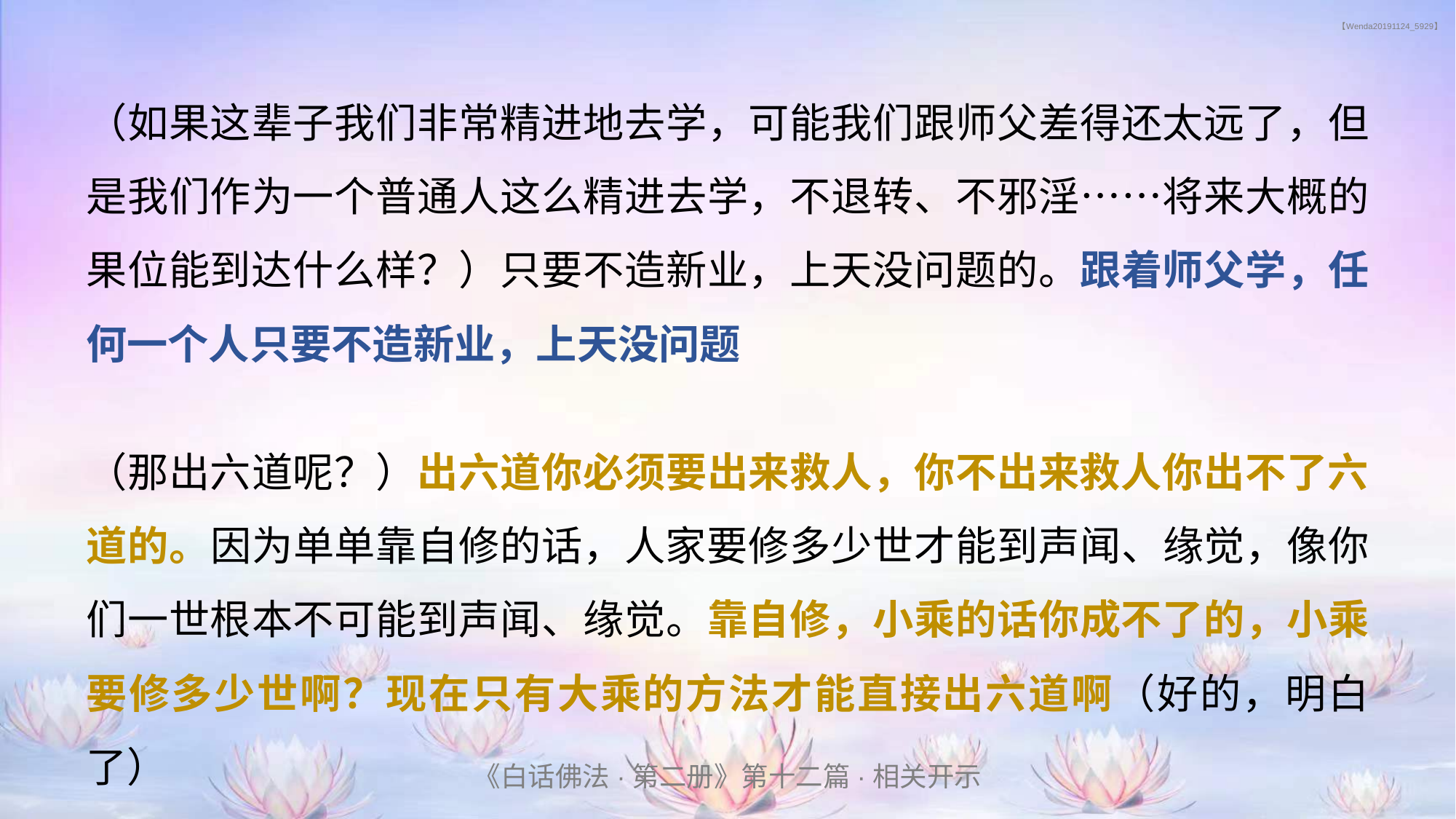

# 【Wenda20191124_5929】
（如果这辈子我们非常精进地去学，可能我们跟师父差得还太远了，但是我们作为一个普通人这么精进去学，不退转、不邪淫……将来大概的果位能到达什么样？）只要不造新业，上天没问题的。跟着师父学，任何一个人只要不造新业，上天没问题

（那出六道呢？）出六道你必须要出来救人，你不出来救人你出不了六道的。因为单单靠自修的话，人家要修多少世才能到声闻、缘觉，像你们一世根本不可能到声闻、缘觉。靠自修，小乘的话你成不了的，小乘要修多少世啊？现在只有大乘的方法才能直接出六道啊（好的，明白了）

《白话佛法·第二册》第十二篇·相关开示